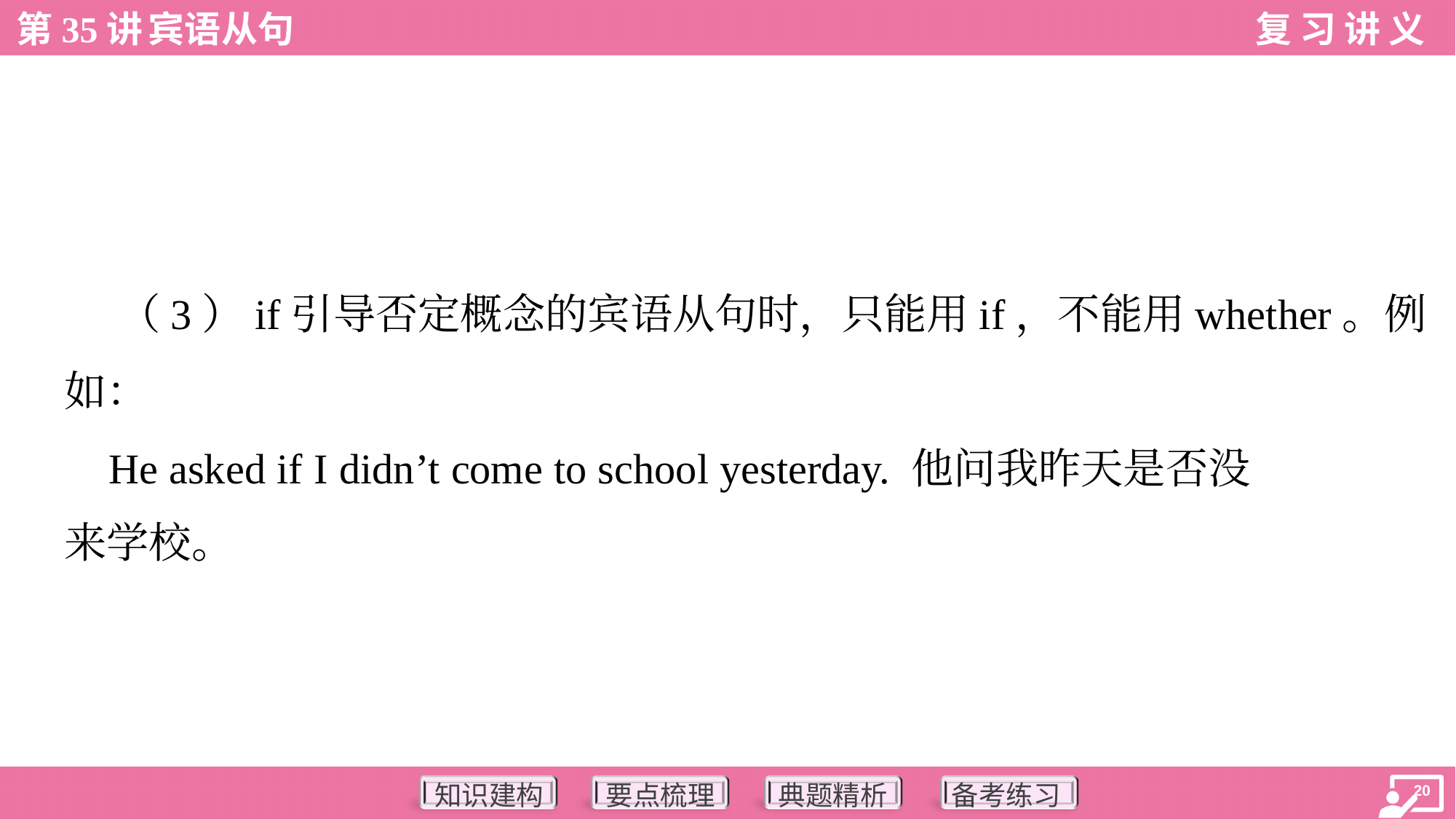

（3）if引导否定概念的宾语从句时，只能用if，不能用whether。例
如：
    He asked if I didn’t come to school yesterday. 他问我昨天是否没
来学校。